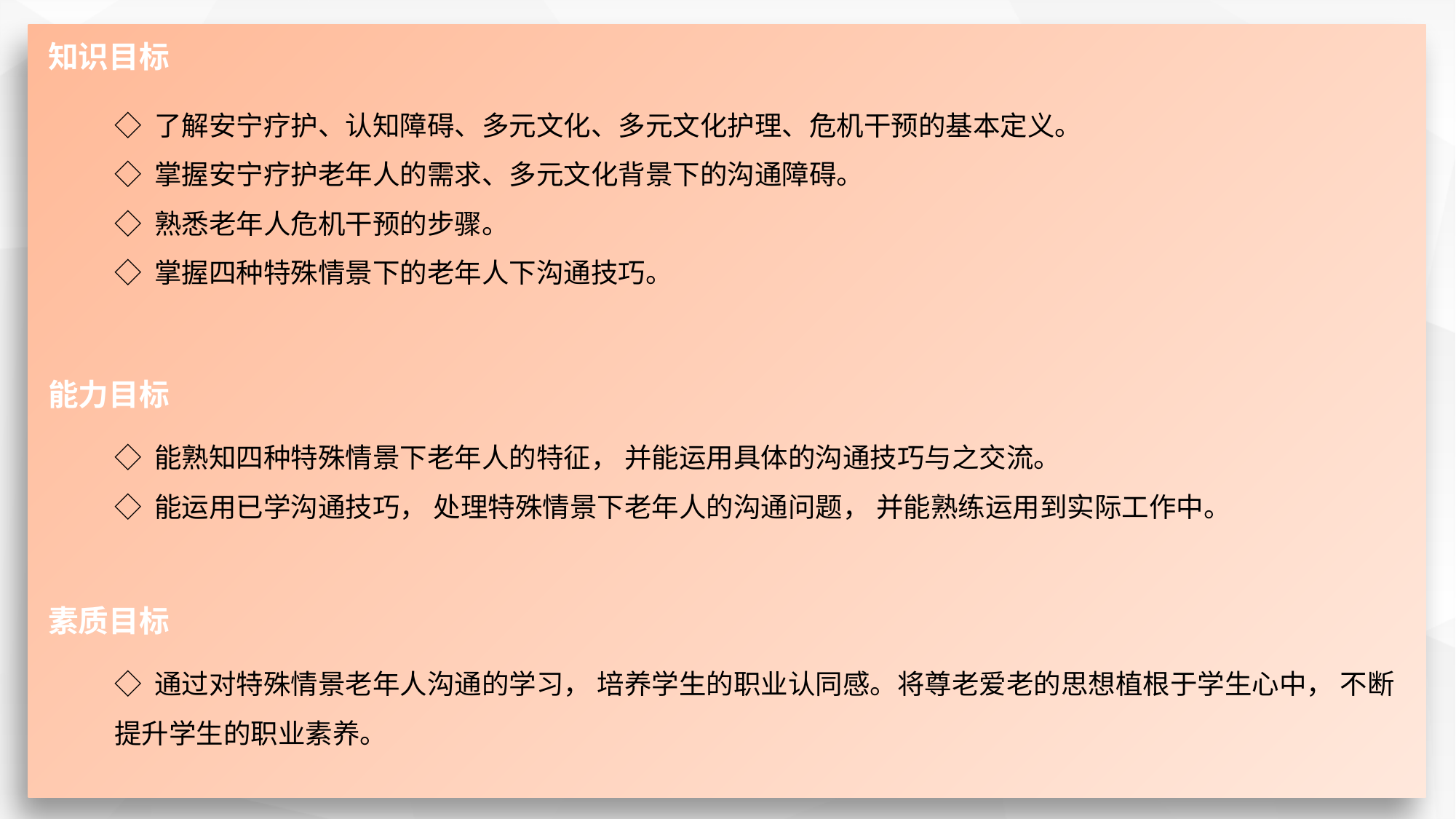

知识目标
◇ 了解安宁疗护、认知障碍、多元文化、多元文化护理、危机干预的基本定义。
◇ 掌握安宁疗护老年人的需求、多元文化背景下的沟通障碍。
◇ 熟悉老年人危机干预的步骤。
◇ 掌握四种特殊情景下的老年人下沟通技巧。
能力目标
◇ 能熟知四种特殊情景下老年人的特征， 并能运用具体的沟通技巧与之交流。
◇ 能运用已学沟通技巧， 处理特殊情景下老年人的沟通问题， 并能熟练运用到实际工作中。
素质目标
◇ 通过对特殊情景老年人沟通的学习， 培养学生的职业认同感。将尊老爱老的思想植根于学生心中， 不断提升学生的职业素养。